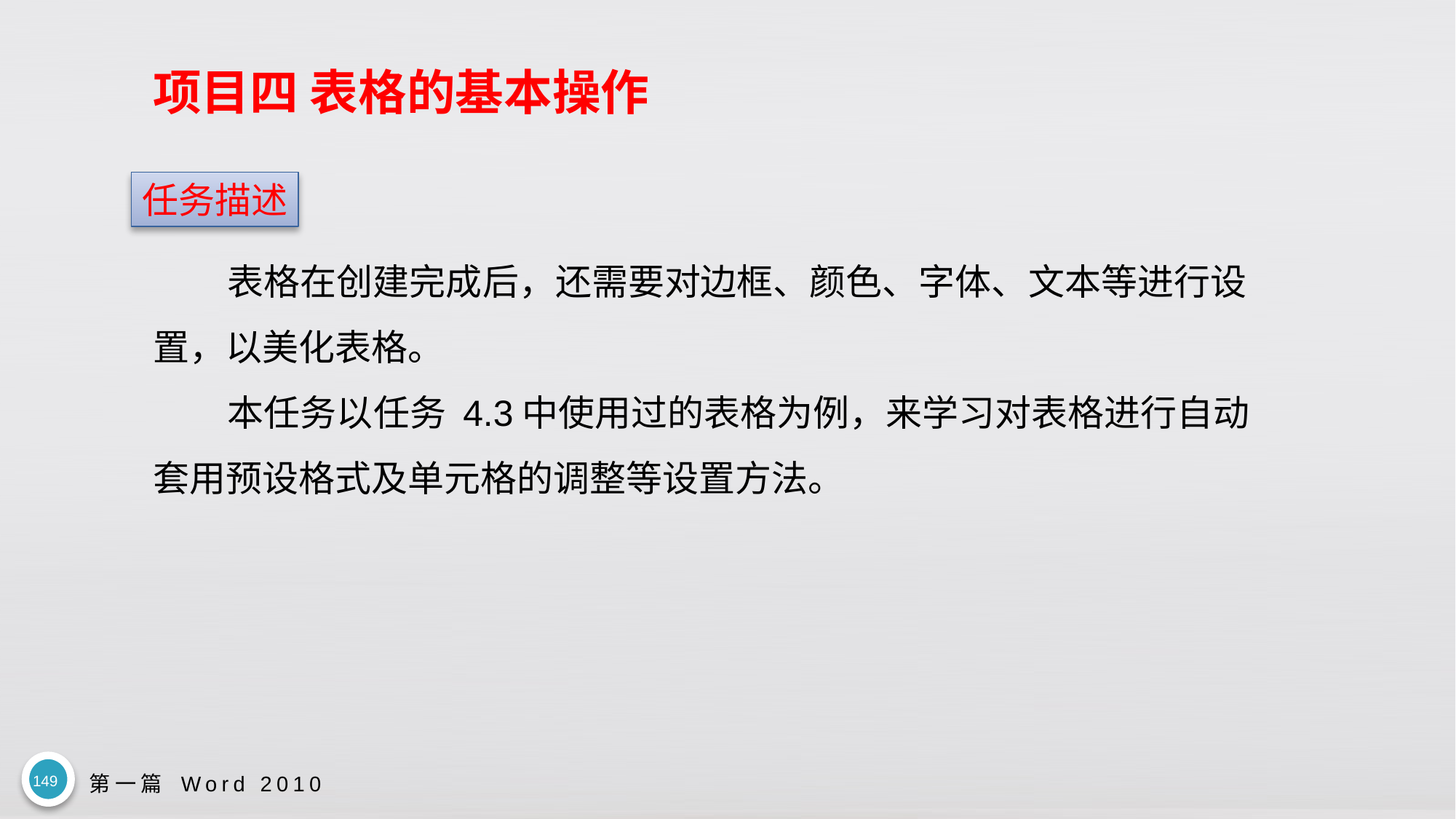

# 项目四 表格的基本操作
任务描述
表格在创建完成后，还需要对边框、颜色、字体、文本等进行设置，以美化表格。
本任务以任务 4.3中使用过的表格为例，来学习对表格进行自动套用预设格式及单元格的调整等设置方法。
149